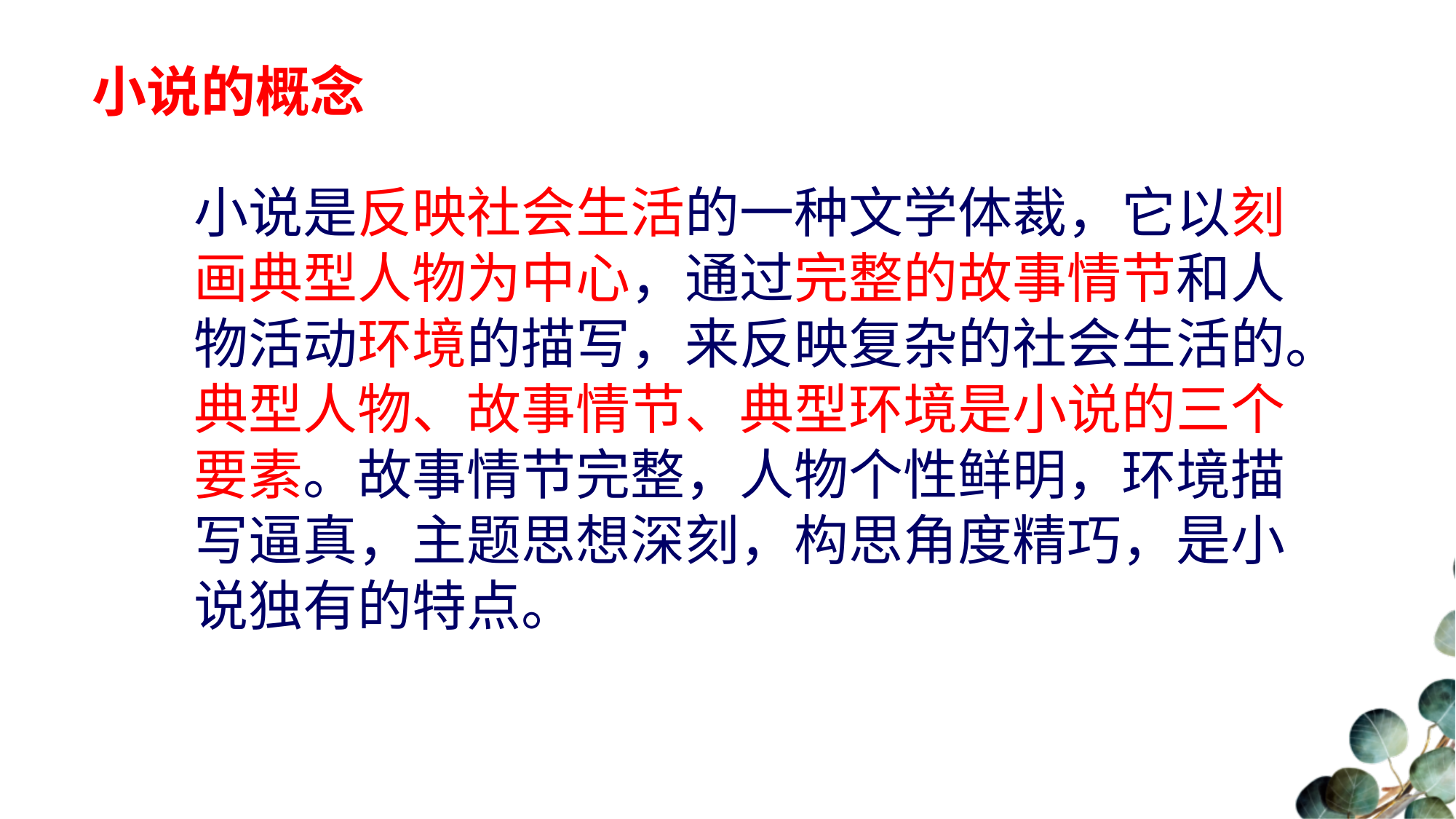

# 小说的概念
小说是反映社会生活的一种文学体裁，它以刻画典型人物为中心，通过完整的故事情节和人物活动环境的描写，来反映复杂的社会生活的。
典型人物、故事情节、典型环境是小说的三个要素。故事情节完整，人物个性鲜明，环境描写逼真，主题思想深刻，构思角度精巧，是小说独有的特点。